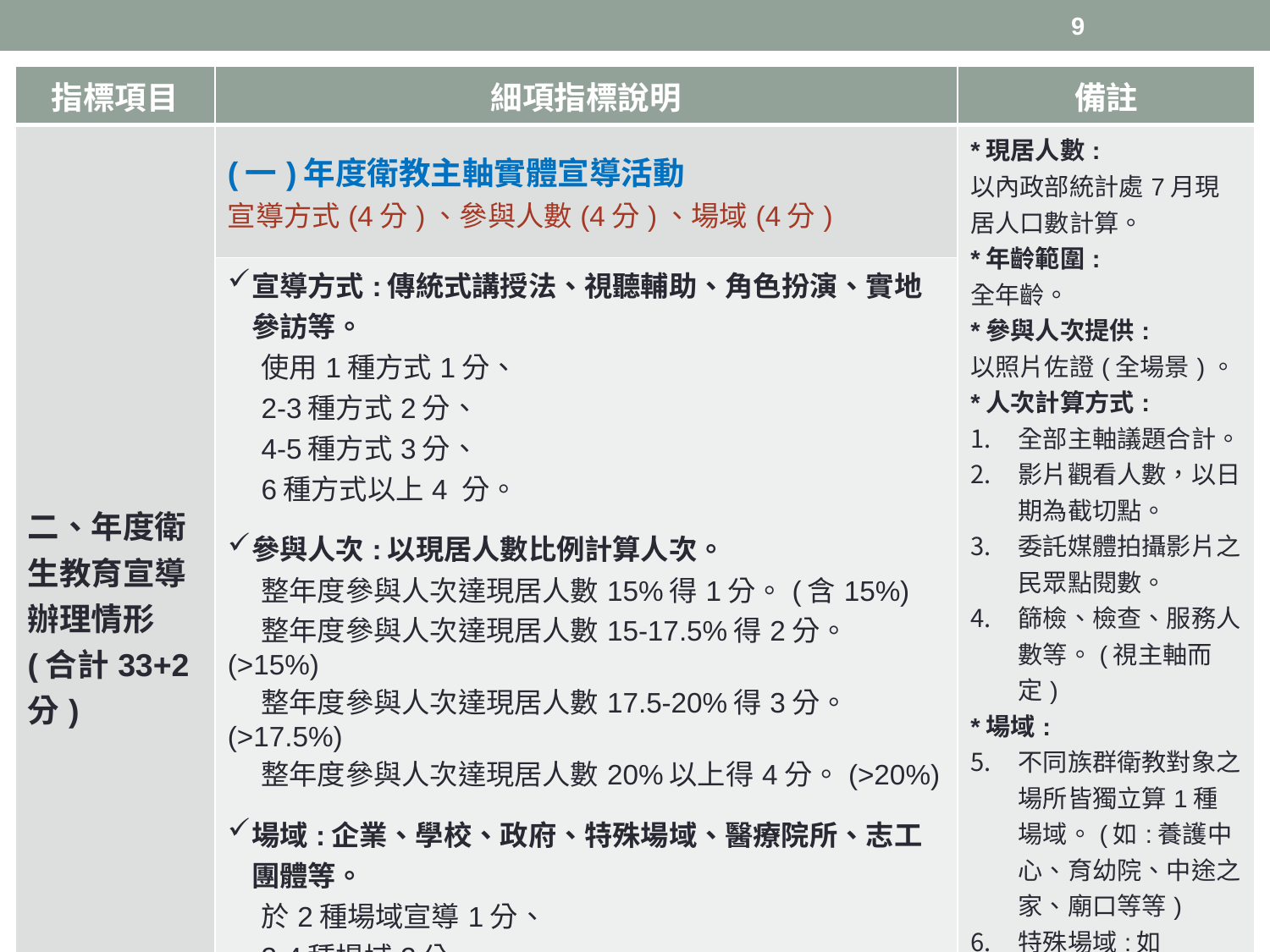

9
| 指標項目 | 細項指標說明 | 備註 |
| --- | --- | --- |
| 二、年度衛生教育宣導辦理情形 (合計33+2分) | (一)年度衛教主軸實體宣導活動 宣導方式(4分)、參與人數(4分)、場域(4分) | \*現居人數: 以內政部統計處7月現居人口數計算。 \*年齡範圍: 全年齡。 \*參與人次提供: 以照片佐證(全場景)。 \*人次計算方式: 全部主軸議題合計。 影片觀看人數，以日期為截切點。 委託媒體拍攝影片之民眾點閱數。 篩檢、檢查、服務人數等。(視主軸而定) \*場域: 不同族群衛教對象之場所皆獨立算1種場域。(如:養護中心、育幼院、中途之家、廟口等等) 特殊場域:如KTV、同志酒吧、監獄等皆可單獨列為1項。 (視主軸而定) |
|  | 宣導方式:傳統式講授法、視聽輔助、角色扮演、實地參訪等。 使用1種方式1分、 2-3種方式2分、 4-5種方式3分、 6種方式以上4 分。 參與人次:以現居人數比例計算人次。 整年度參與人次達現居人數15%得1分。(含15%) 整年度參與人次達現居人數15-17.5%得2分。(>15%) 整年度參與人次達現居人數17.5-20%得3分。(>17.5%) 整年度參與人次達現居人數20%以上得4分。(>20%) 場域:企業、學校、政府、特殊場域、醫療院所、志工團體等。 於2種場域宣導1分、 3-4種場域2分、 5-6種場域3分、 7種場域以上4分。 |  |